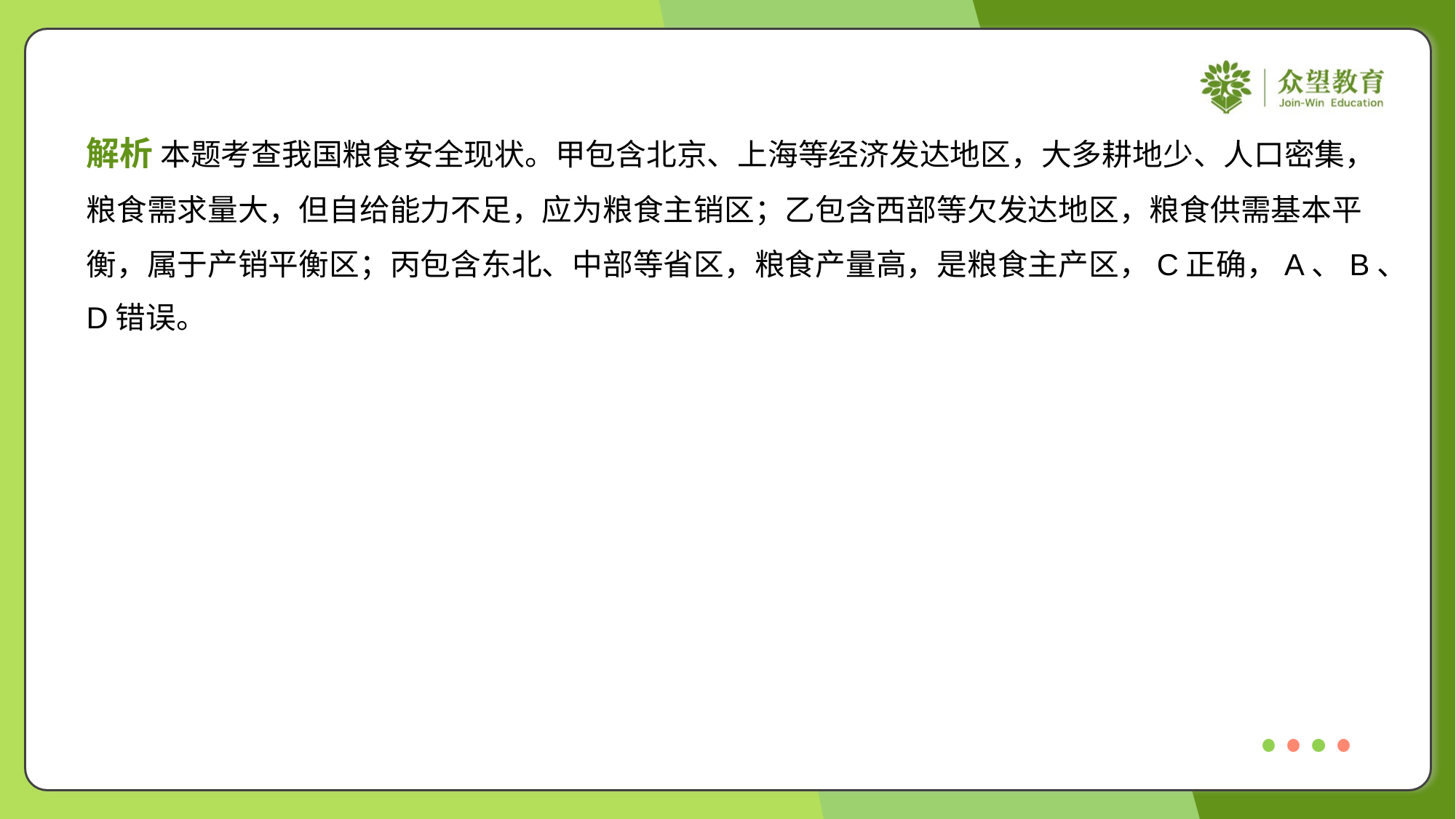

解析 本题考查我国粮食安全现状。甲包含北京、上海等经济发达地区，大多耕地少、人口密集，
粮食需求量大，但自给能力不足，应为粮食主销区；乙包含西部等欠发达地区，粮食供需基本平
衡，属于产销平衡区；丙包含东北、中部等省区，粮食产量高，是粮食主产区，C正确，A、B、
D错误。